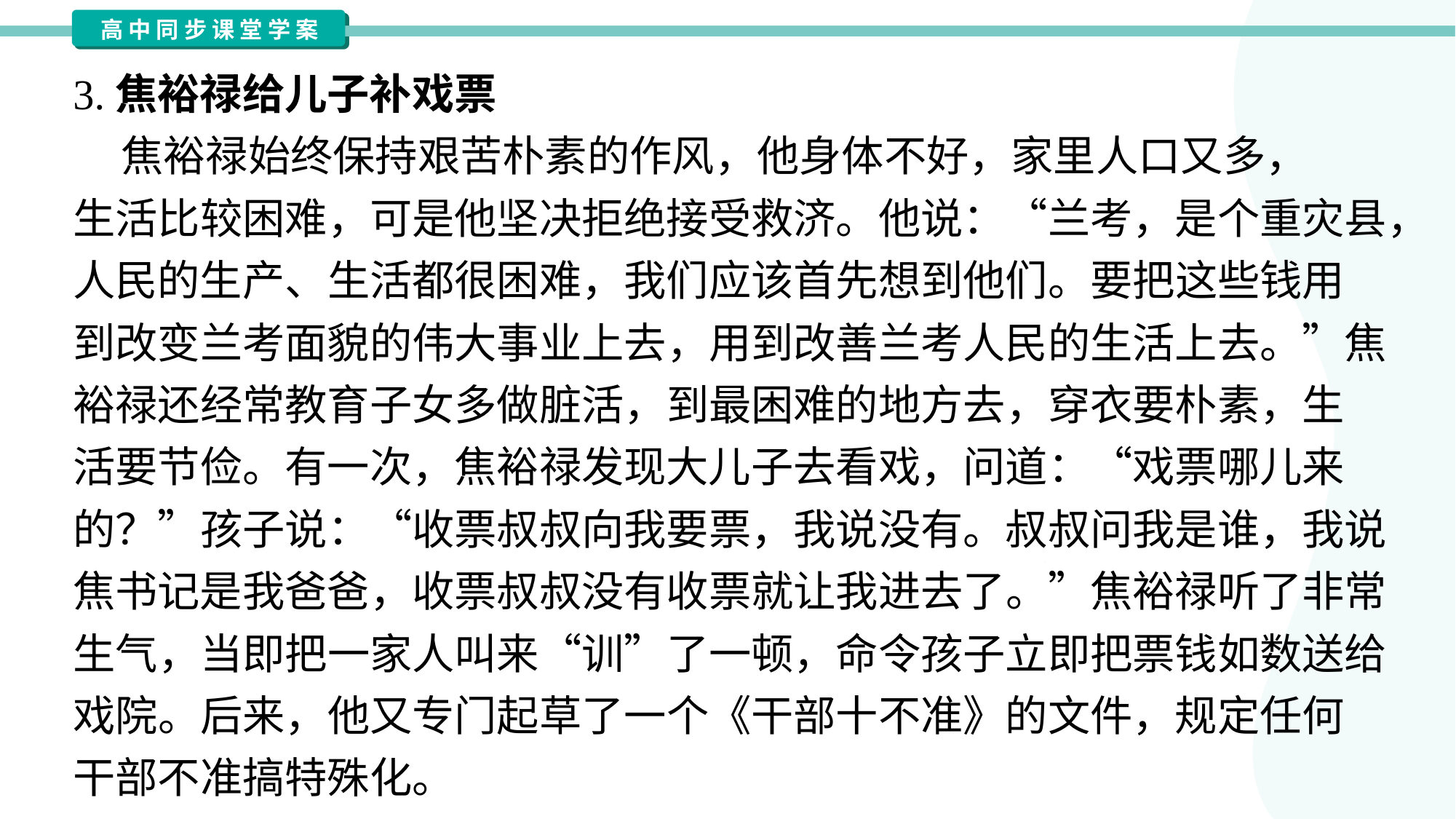

3.焦裕禄给儿子补戏票
    焦裕禄始终保持艰苦朴素的作风，他身体不好，家里人口又多，
生活比较困难，可是他坚决拒绝接受救济。他说：“兰考，是个重灾县，
人民的生产、生活都很困难，我们应该首先想到他们。要把这些钱用
到改变兰考面貌的伟大事业上去，用到改善兰考人民的生活上去。”焦
裕禄还经常教育子女多做脏活，到最困难的地方去，穿衣要朴素，生
活要节俭。有一次，焦裕禄发现大儿子去看戏，问道：“戏票哪儿来
的？”孩子说：“收票叔叔向我要票，我说没有。叔叔问我是谁，我说
焦书记是我爸爸，收票叔叔没有收票就让我进去了。”焦裕禄听了非常
生气，当即把一家人叫来“训”了一顿，命令孩子立即把票钱如数送给
戏院。后来，他又专门起草了一个《干部十不准》的文件，规定任何
干部不准搞特殊化。